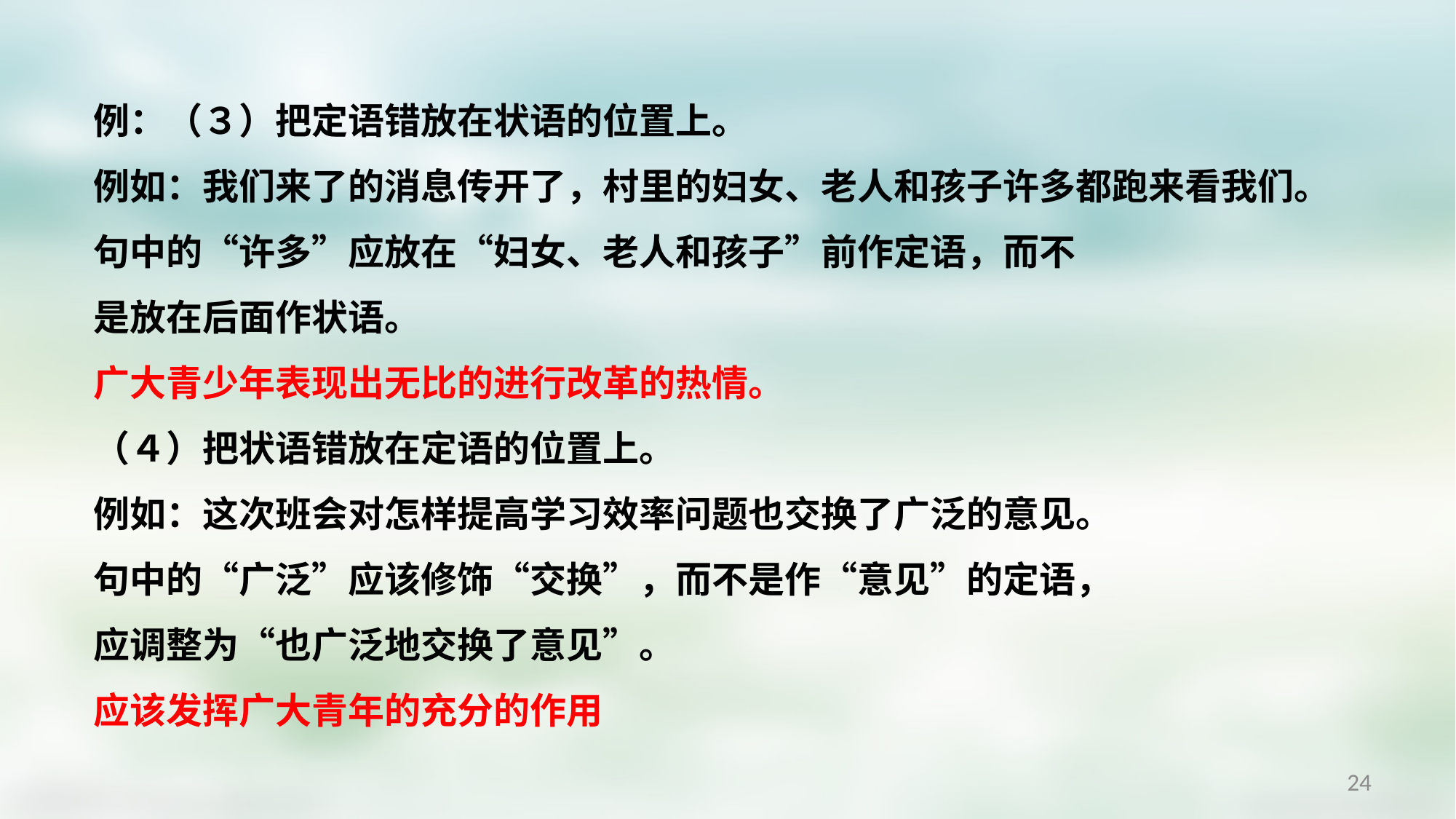

例：（３）把定语错放在状语的位置上。
例如：我们来了的消息传开了，村里的妇女、老人和孩子许多都跑来看我们。
句中的“许多”应放在“妇女、老人和孩子”前作定语，而不
是放在后面作状语。
广大青少年表现出无比的进行改革的热情。
（４）把状语错放在定语的位置上。
例如：这次班会对怎样提高学习效率问题也交换了广泛的意见。
句中的“广泛”应该修饰“交换”，而不是作“意见”的定语，
应调整为“也广泛地交换了意见”。
应该发挥广大青年的充分的作用
24